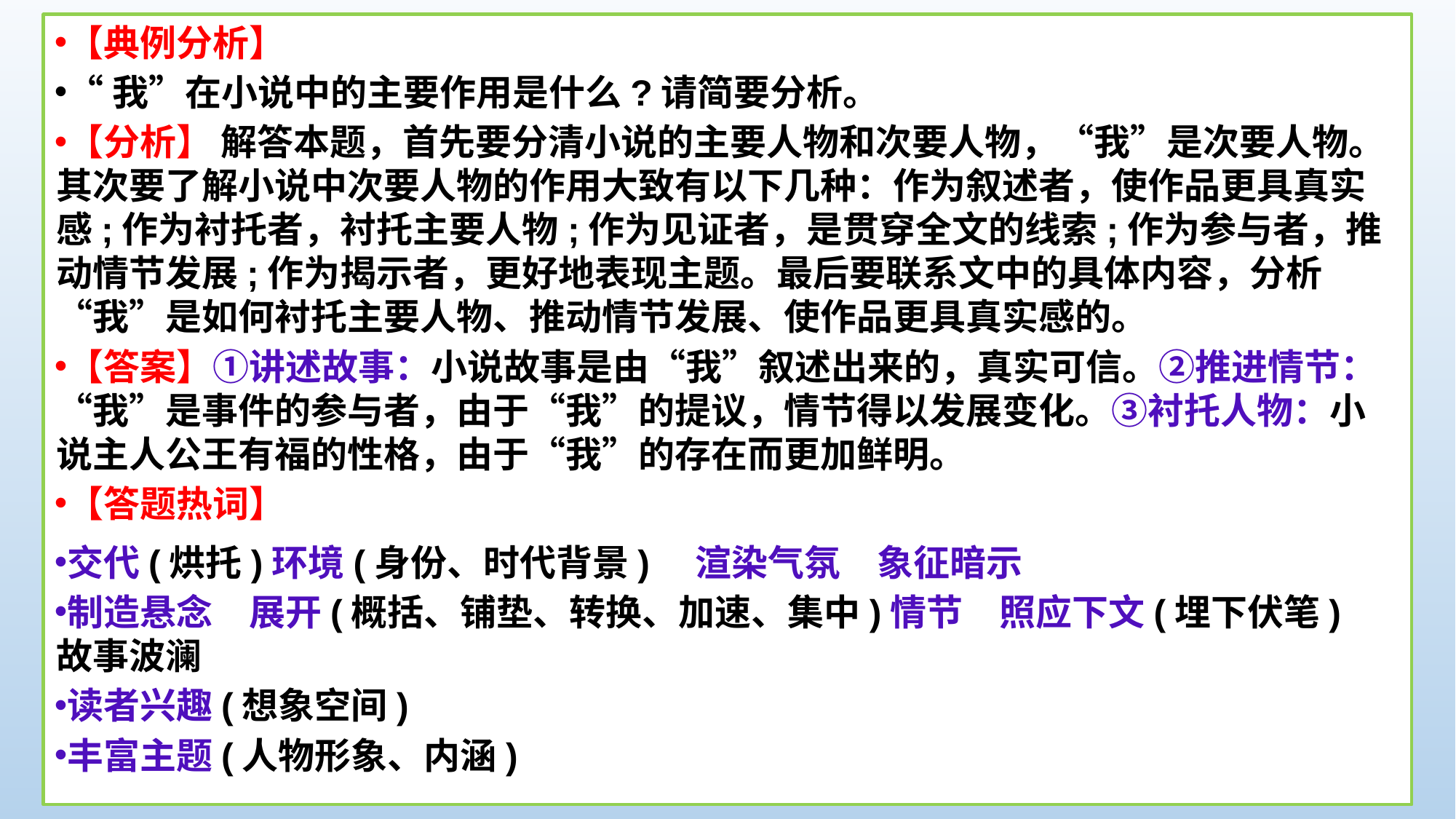

【典例分析】
“我”在小说中的主要作用是什么?请简要分析。
【分析】 解答本题，首先要分清小说的主要人物和次要人物，“我”是次要人物。其次要了解小说中次要人物的作用大致有以下几种：作为叙述者，使作品更具真实感;作为衬托者，衬托主要人物;作为见证者，是贯穿全文的线索;作为参与者，推动情节发展;作为揭示者，更好地表现主题。最后要联系文中的具体内容，分析“我”是如何衬托主要人物、推动情节发展、使作品更具真实感的。
【答案】①讲述故事：小说故事是由“我”叙述出来的，真实可信。②推进情节：“我”是事件的参与者，由于“我”的提议，情节得以发展变化。③衬托人物：小说主人公王有福的性格，由于“我”的存在而更加鲜明。
【答题热词】
交代(烘托)环境(身份、时代背景)　渲染气氛　象征暗示
制造悬念　展开(概括、铺垫、转换、加速、集中)情节　照应下文(埋下伏笔)　故事波澜
读者兴趣(想象空间)
丰富主题(人物形象、内涵)